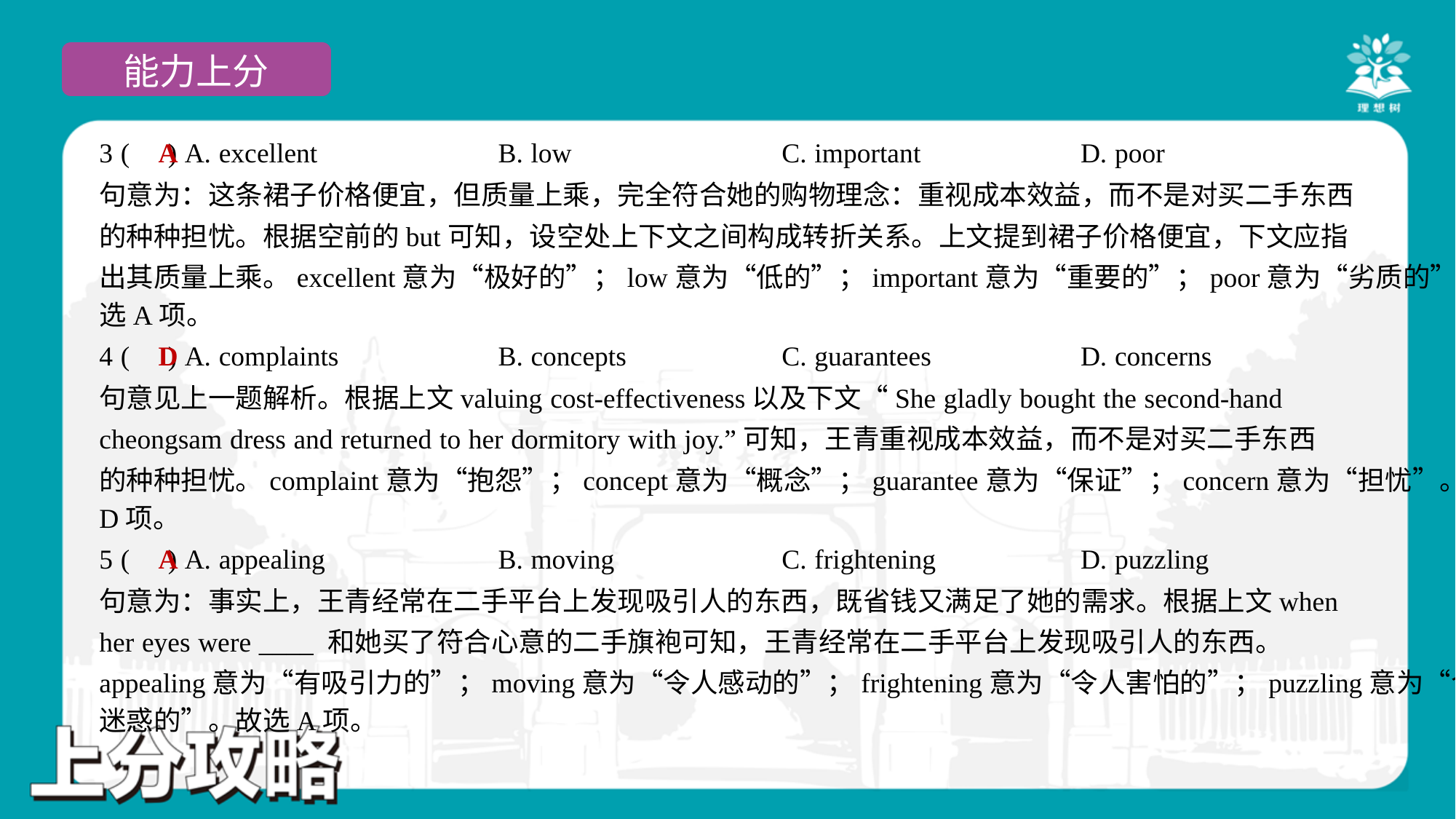

A
3 (     ) A. excellent	B. low	C. important	D. poor
句意为：这条裙子价格便宜，但质量上乘，完全符合她的购物理念：重视成本效益，而不是对买二手东西
的种种担忧。根据空前的but可知，设空处上下文之间构成转折关系。上文提到裙子价格便宜，下文应指
出其质量上乘。excellent意为“极好的”；low意为“低的”；important意为“重要的”；poor意为“劣质的”。故
选A项。
D
4 (     ) A. complaints	B. concepts	C. guarantees	D. concerns
句意见上一题解析。根据上文valuing cost-effectiveness以及下文“She gladly bought the second-hand
cheongsam dress and returned to her dormitory with joy.”可知，王青重视成本效益，而不是对买二手东西
的种种担忧。complaint意为“抱怨”；concept意为“概念”；guarantee意为“保证”；concern意为“担忧”。故选
D项。
A
5 (     ) A. appealing	B. moving	C. frightening	D. puzzling
句意为：事实上，王青经常在二手平台上发现吸引人的东西，既省钱又满足了她的需求。根据上文when
her eyes were ____ 和她买了符合心意的二手旗袍可知，王青经常在二手平台上发现吸引人的东西。
appealing意为“有吸引力的”；moving意为“令人感动的”；frightening意为“令人害怕的”；puzzling意为“令人
迷惑的”。故选A项。